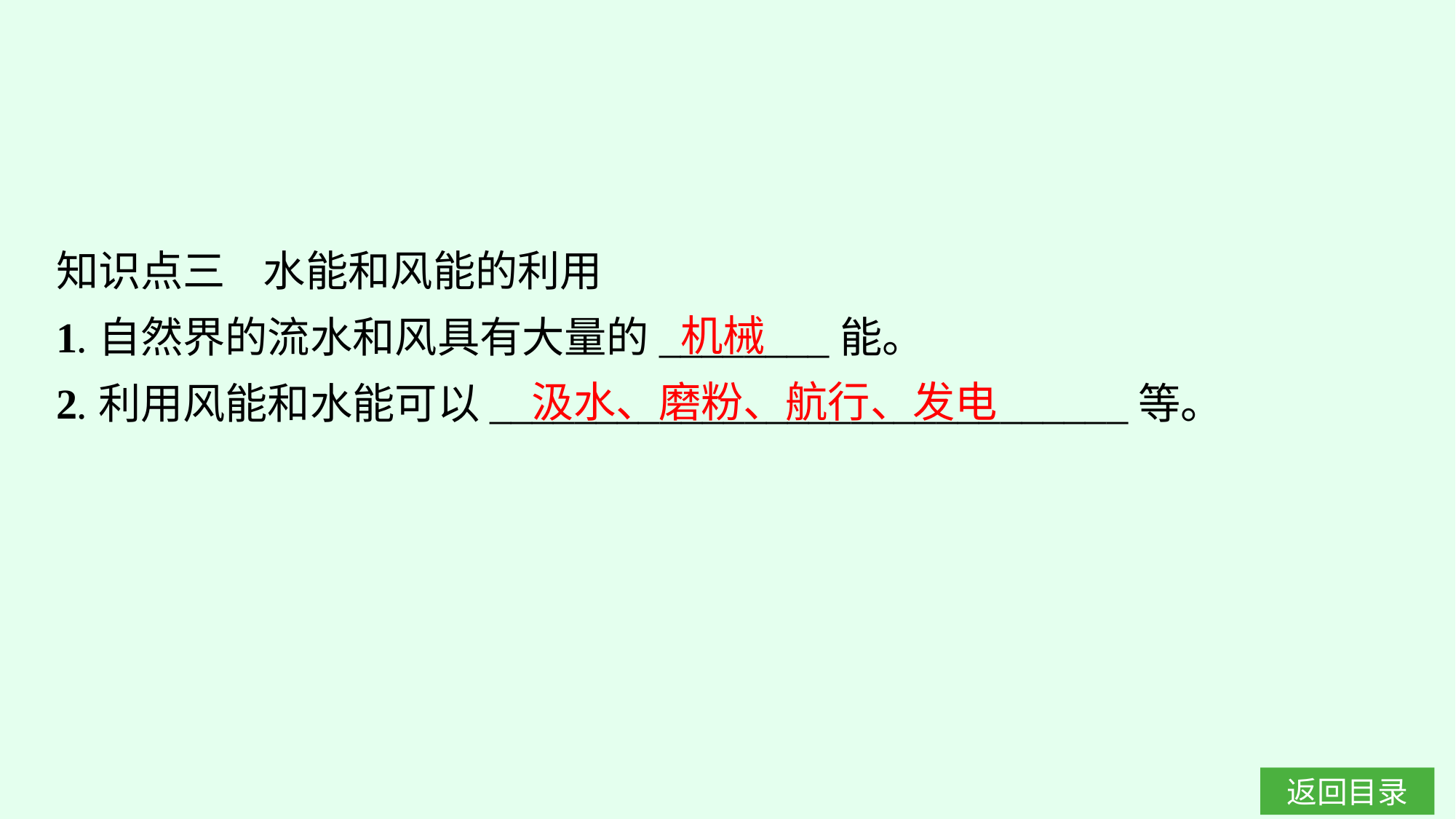

知识点三    水能和风能的利用
1.自然界的流水和风具有大量的________能。
2.利用风能和水能可以______________________________等。
机械
汲水、磨粉、航行、发电